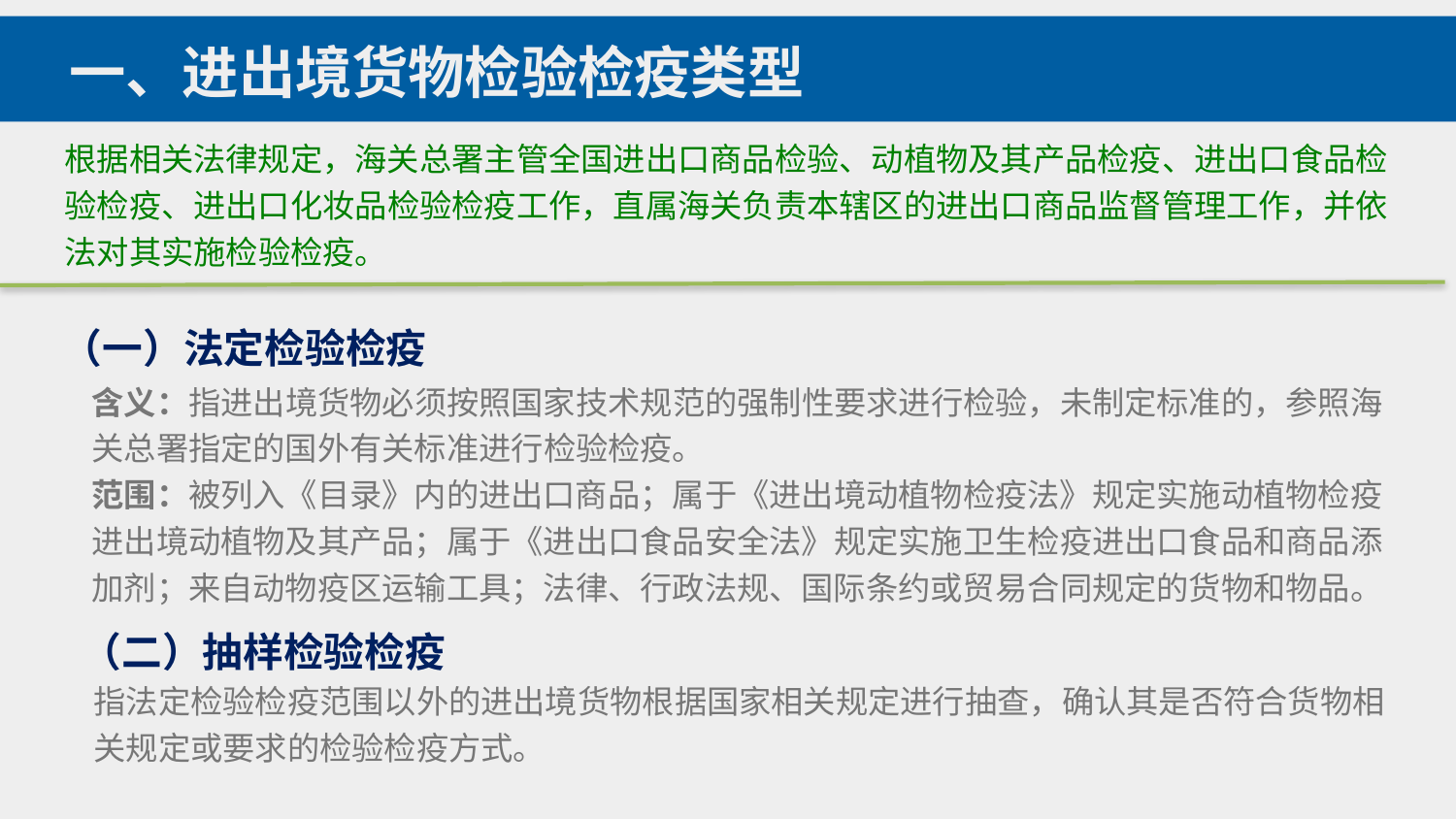

一、进出境货物检验检疫类型
根据相关法律规定，海关总署主管全国进出口商品检验、动植物及其产品检疫、进出口食品检验检疫、进出口化妆品检验检疫工作，直属海关负责本辖区的进出口商品监督管理工作，并依法对其实施检验检疫。
（一）法定检验检疫
含义：指进出境货物必须按照国家技术规范的强制性要求进行检验，未制定标准的，参照海关总署指定的国外有关标准进行检验检疫。
范围：被列入《目录》内的进出口商品；属于《进出境动植物检疫法》规定实施动植物检疫进出境动植物及其产品；属于《进出口食品安全法》规定实施卫生检疫进出口食品和商品添加剂；来自动物疫区运输工具；法律、行政法规、国际条约或贸易合同规定的货物和物品。
（二）抽样检验检疫
指法定检验检疫范围以外的进出境货物根据国家相关规定进行抽查，确认其是否符合货物相关规定或要求的检验检疫方式。